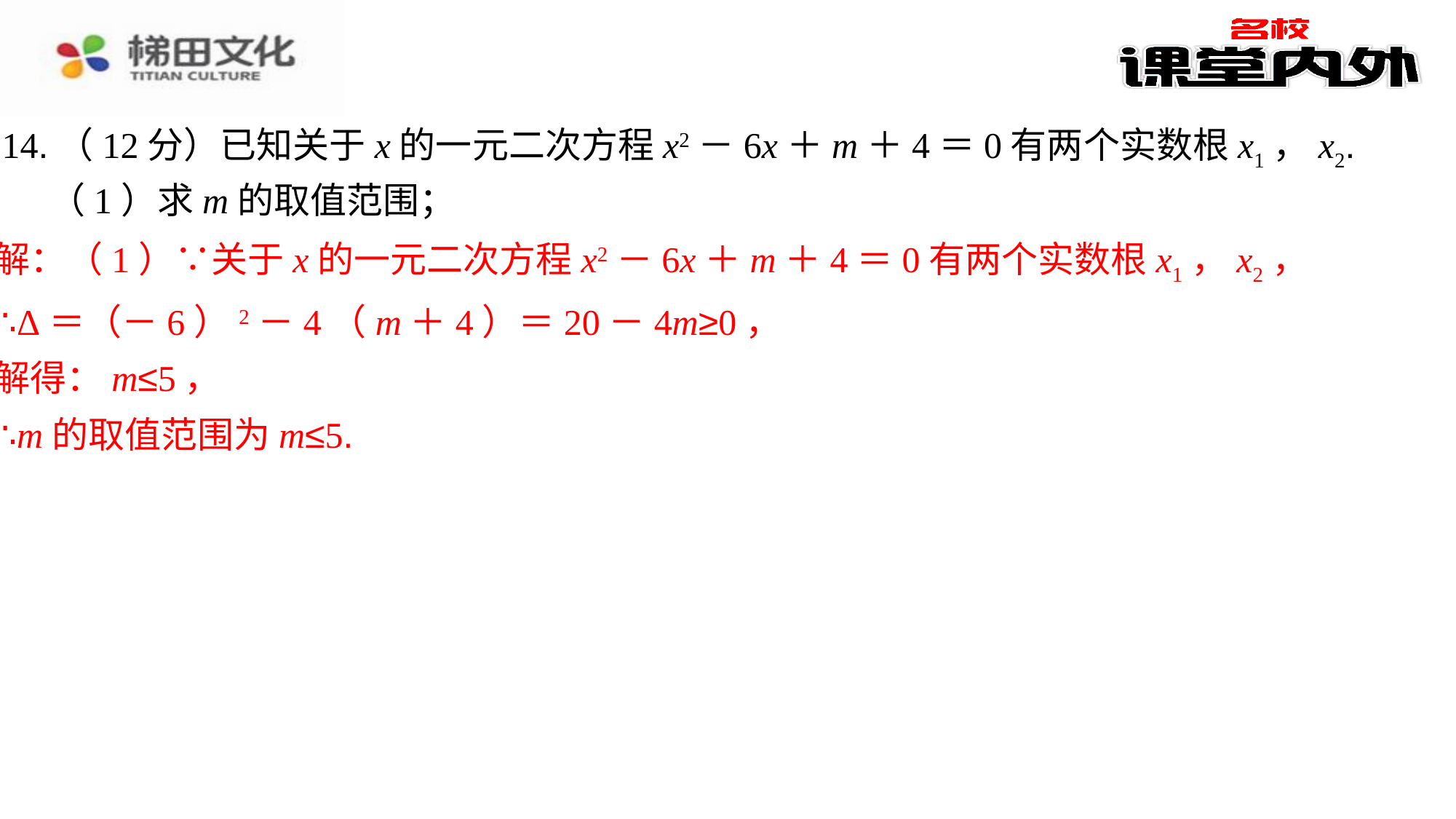

14.（12分）已知关于x的一元二次方程x2－6x＋m＋4＝0有两个实数根x1，x2.
（1）求m的取值范围；
解：（1）∵关于x的一元二次方程x2－6x＋m＋4＝0有两个实数根x1，x2，
∴Δ＝（－6）2－4（m＋4）＝20－4m≥0，
解得：m≤5，
∴m的取值范围为m≤5.